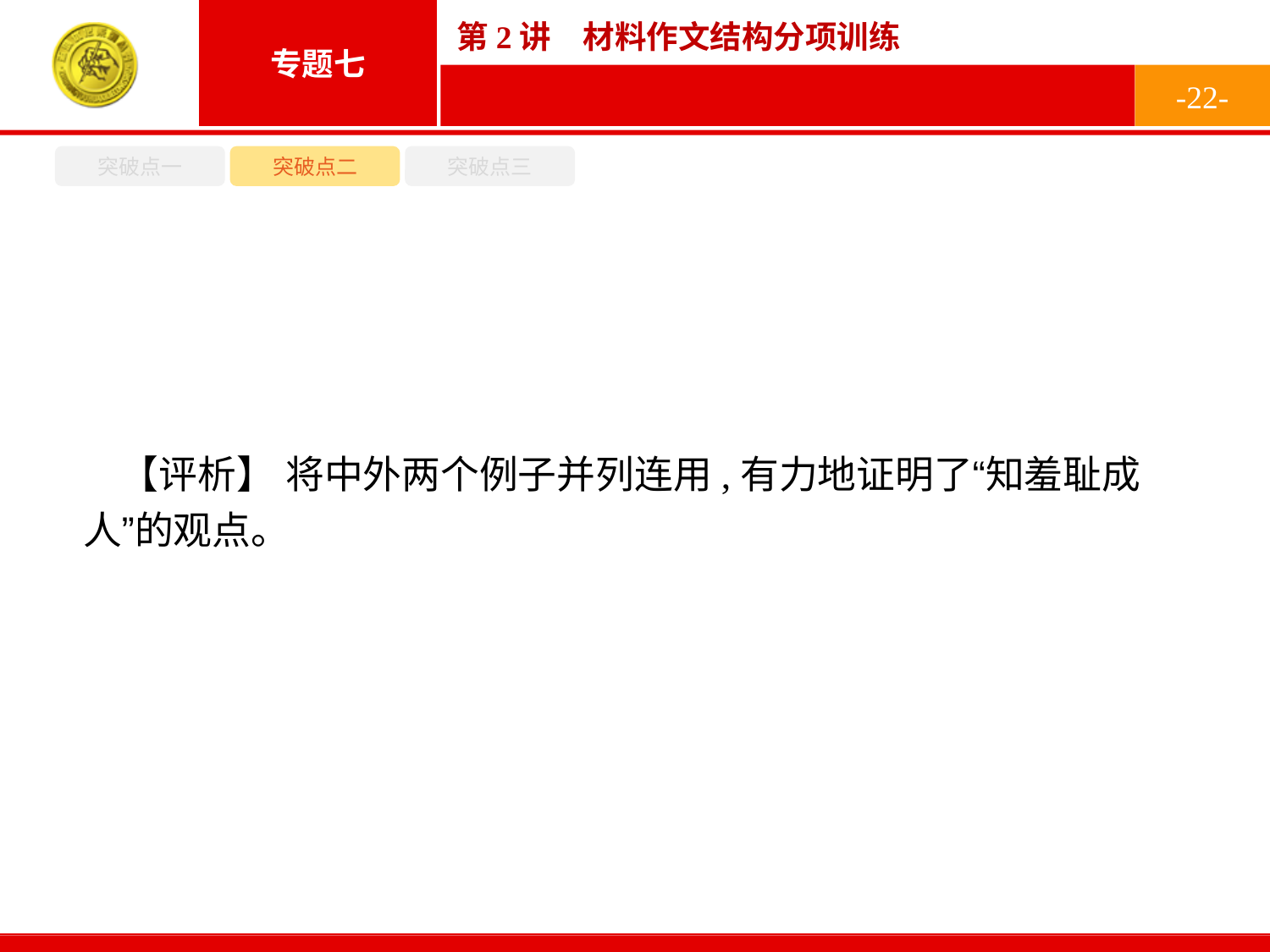

-22-
突破点一
突破点二
突破点三
【评析】 将中外两个例子并列连用,有力地证明了“知羞耻成人”的观点。